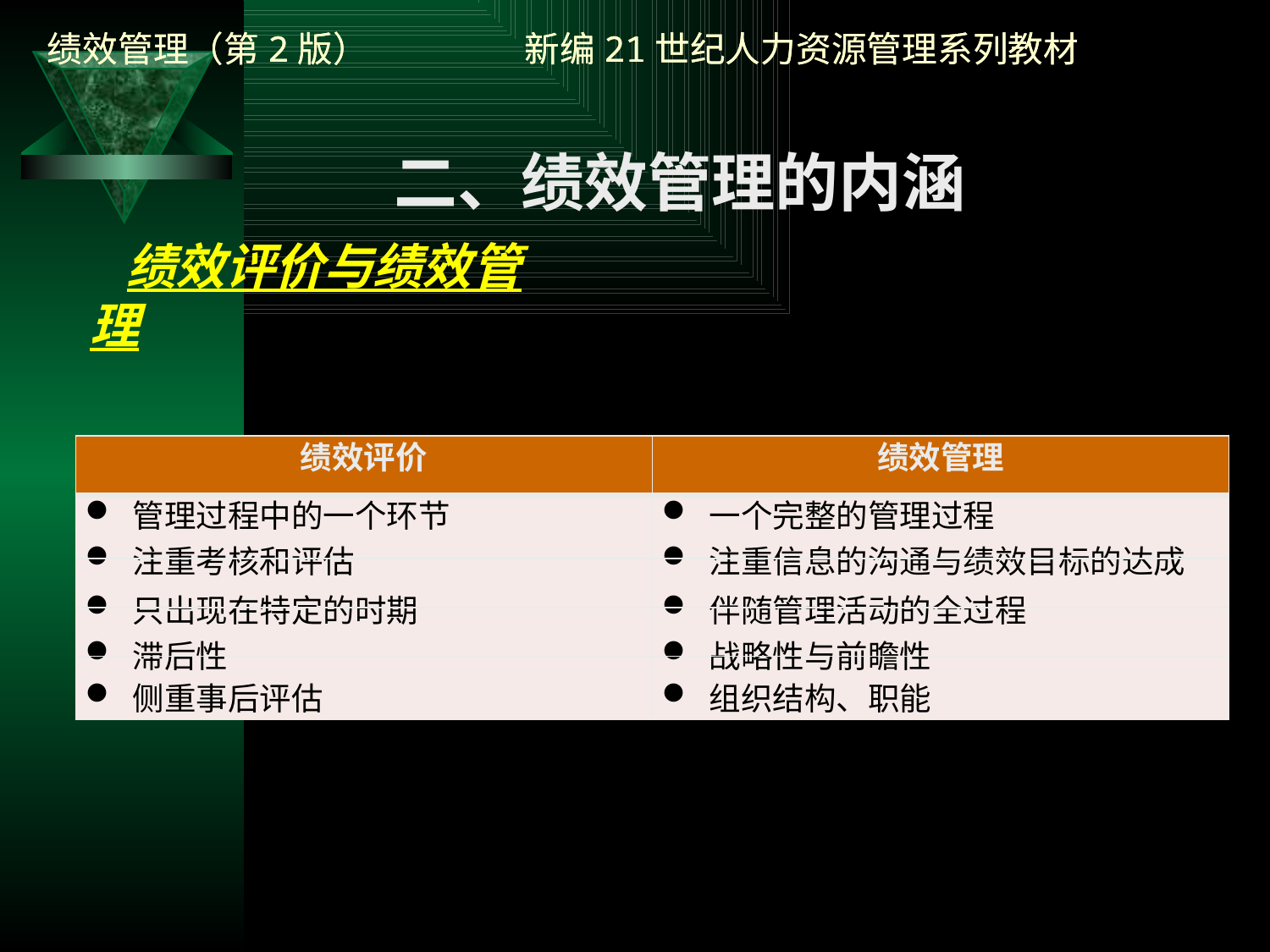

二、绩效管理的内涵
绩效评价与绩效管理
| 绩效评价 | 绩效管理 |
| --- | --- |
| 管理过程中的一个环节 | 一个完整的管理过程 |
| 注重考核和评估 | 注重信息的沟通与绩效目标的达成 |
| 只出现在特定的时期 | 伴随管理活动的全过程 |
| 滞后性 侧重事后评估 | 战略性与前瞻性 组织结构、职能 |